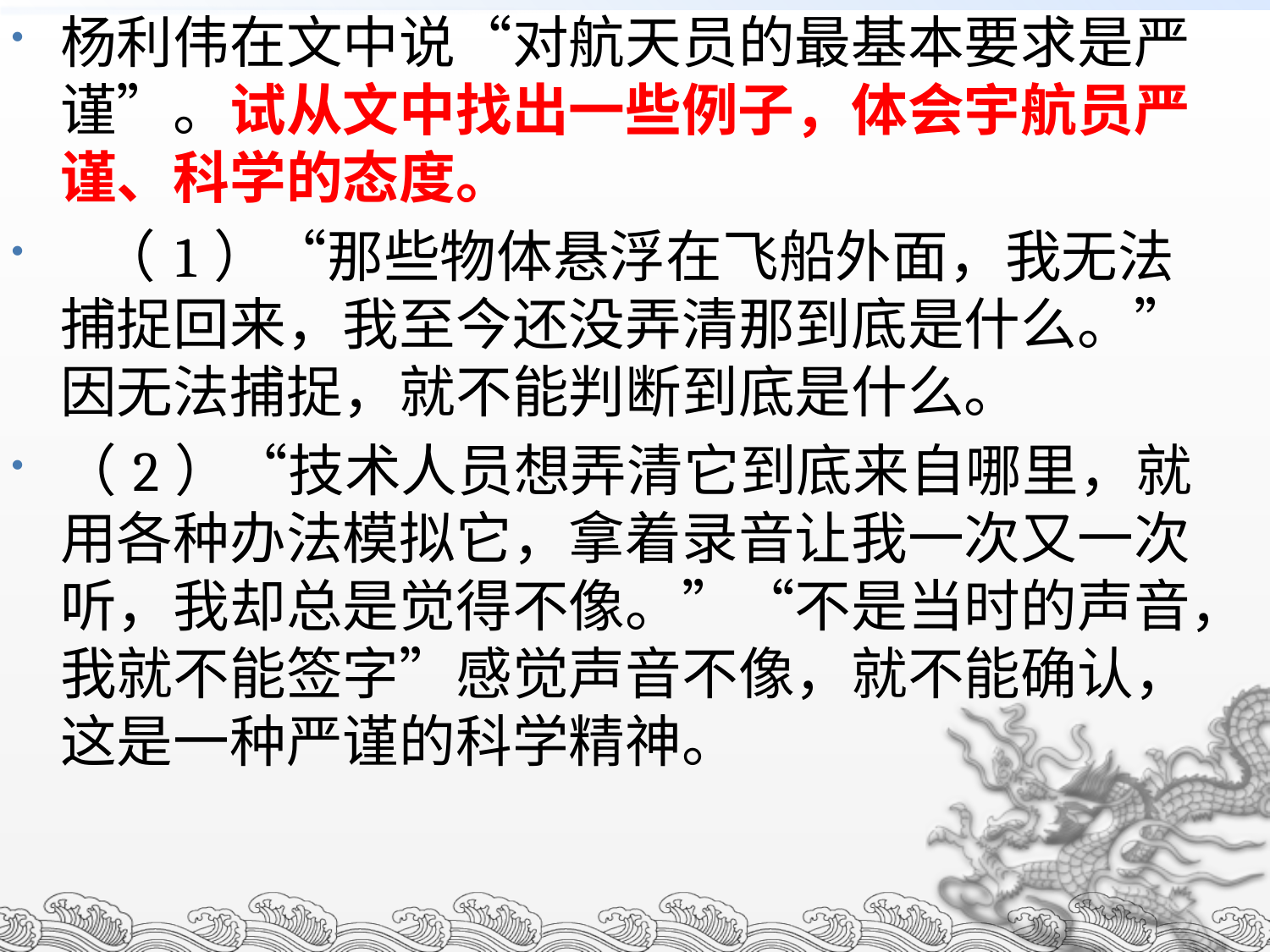

杨利伟在文中说“对航天员的最基本要求是严谨”。试从文中找出一些例子，体会宇航员严谨、科学的态度。
  （1）“那些物体悬浮在飞船外面，我无法捕捉回来，我至今还没弄清那到底是什么。”因无法捕捉，就不能判断到底是什么。
（2）“技术人员想弄清它到底来自哪里，就用各种办法模拟它，拿着录音让我一次又一次听，我却总是觉得不像。”“不是当时的声音，我就不能签字”感觉声音不像，就不能确认，这是一种严谨的科学精神。